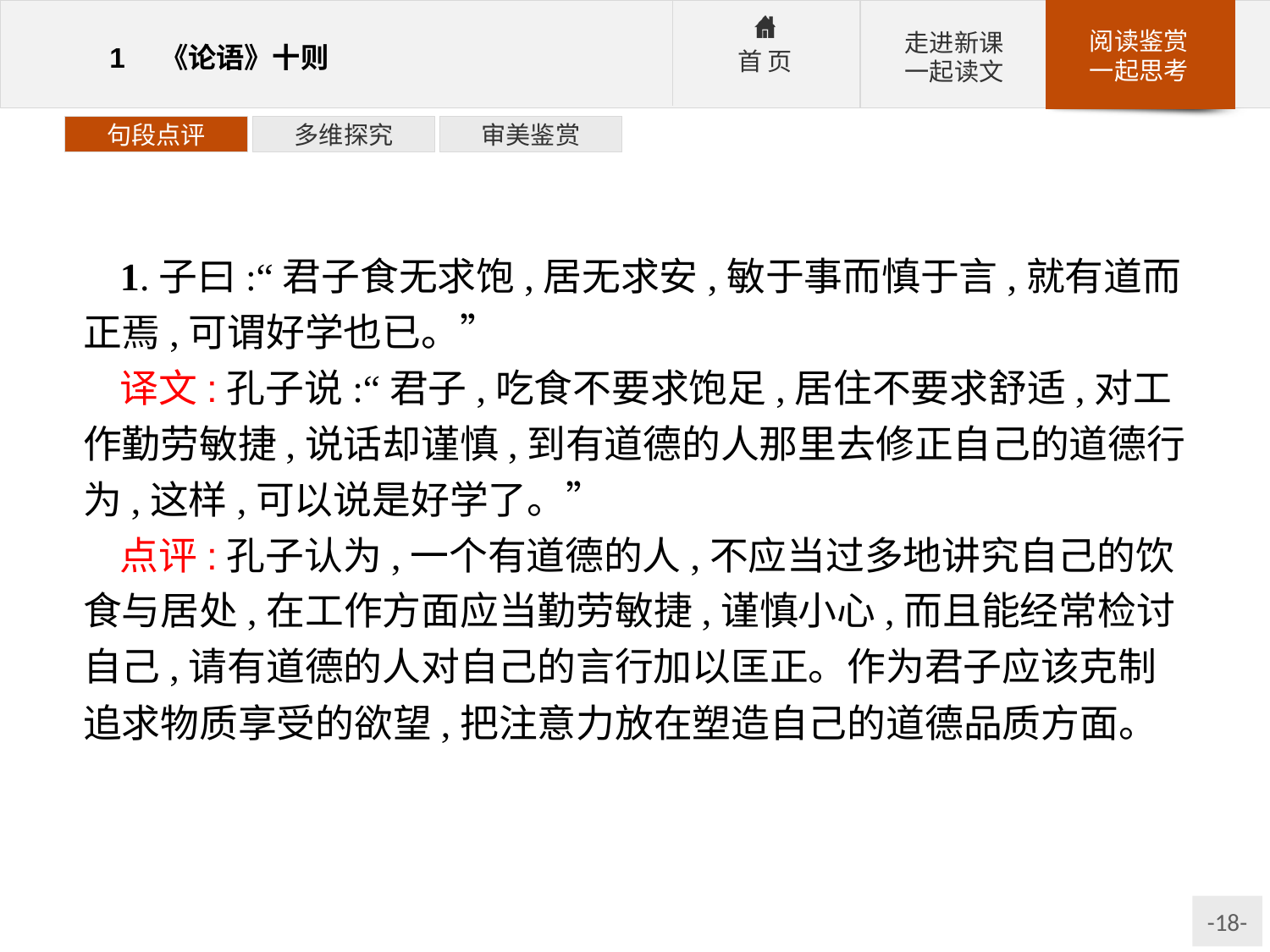

句段点评
多维探究
审美鉴赏
1.子曰:“君子食无求饱,居无求安,敏于事而慎于言,就有道而正焉,可谓好学也已。”
译文:孔子说:“君子,吃食不要求饱足,居住不要求舒适,对工作勤劳敏捷,说话却谨慎,到有道德的人那里去修正自己的道德行为,这样,可以说是好学了。”
点评:孔子认为,一个有道德的人,不应当过多地讲究自己的饮食与居处,在工作方面应当勤劳敏捷,谨慎小心,而且能经常检讨自己,请有道德的人对自己的言行加以匡正。作为君子应该克制追求物质享受的欲望,把注意力放在塑造自己的道德品质方面。